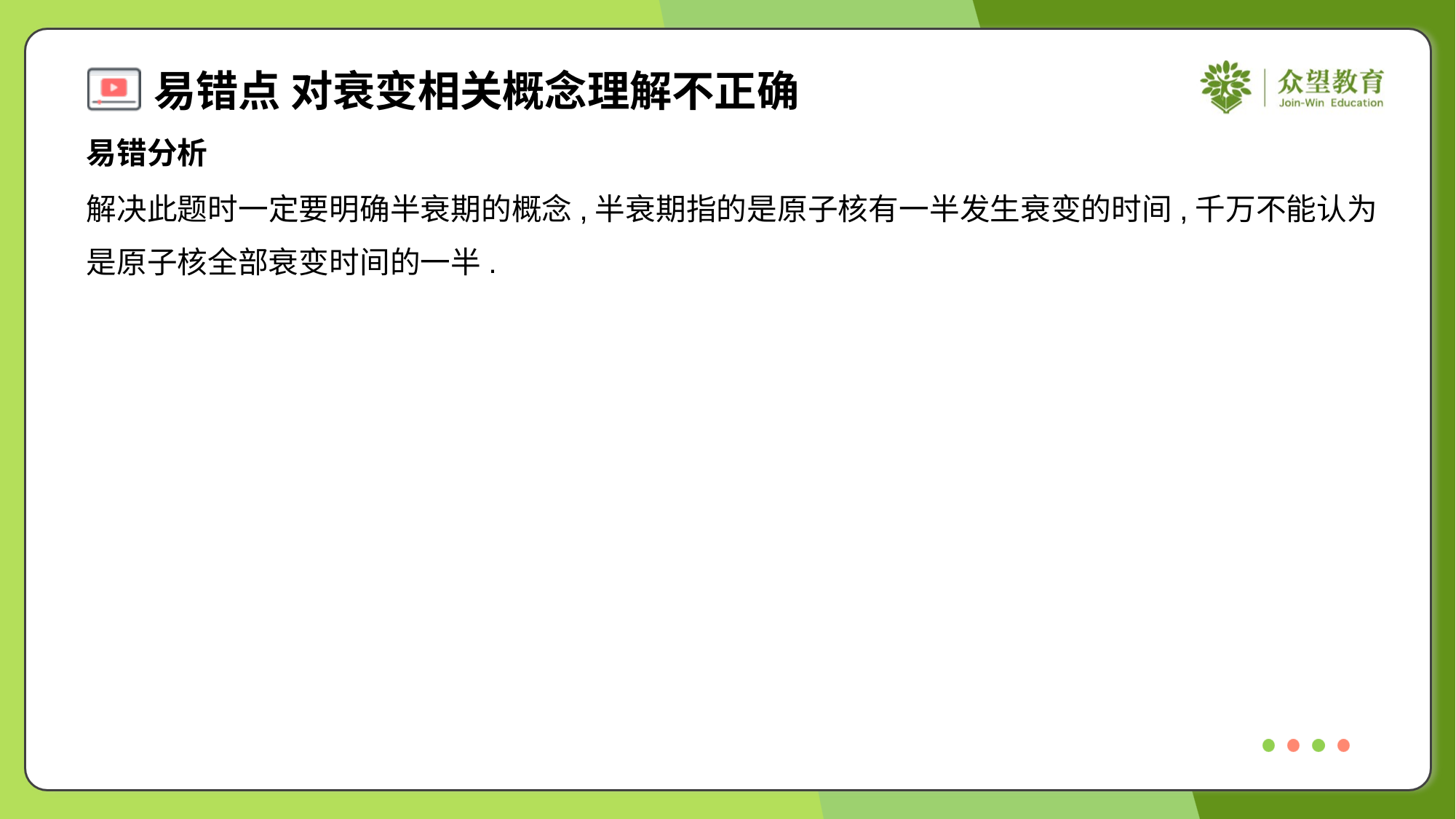

易错分析
解决此题时一定要明确半衰期的概念,半衰期指的是原子核有一半发生衰变的时间,千万不能认为
是原子核全部衰变时间的一半.